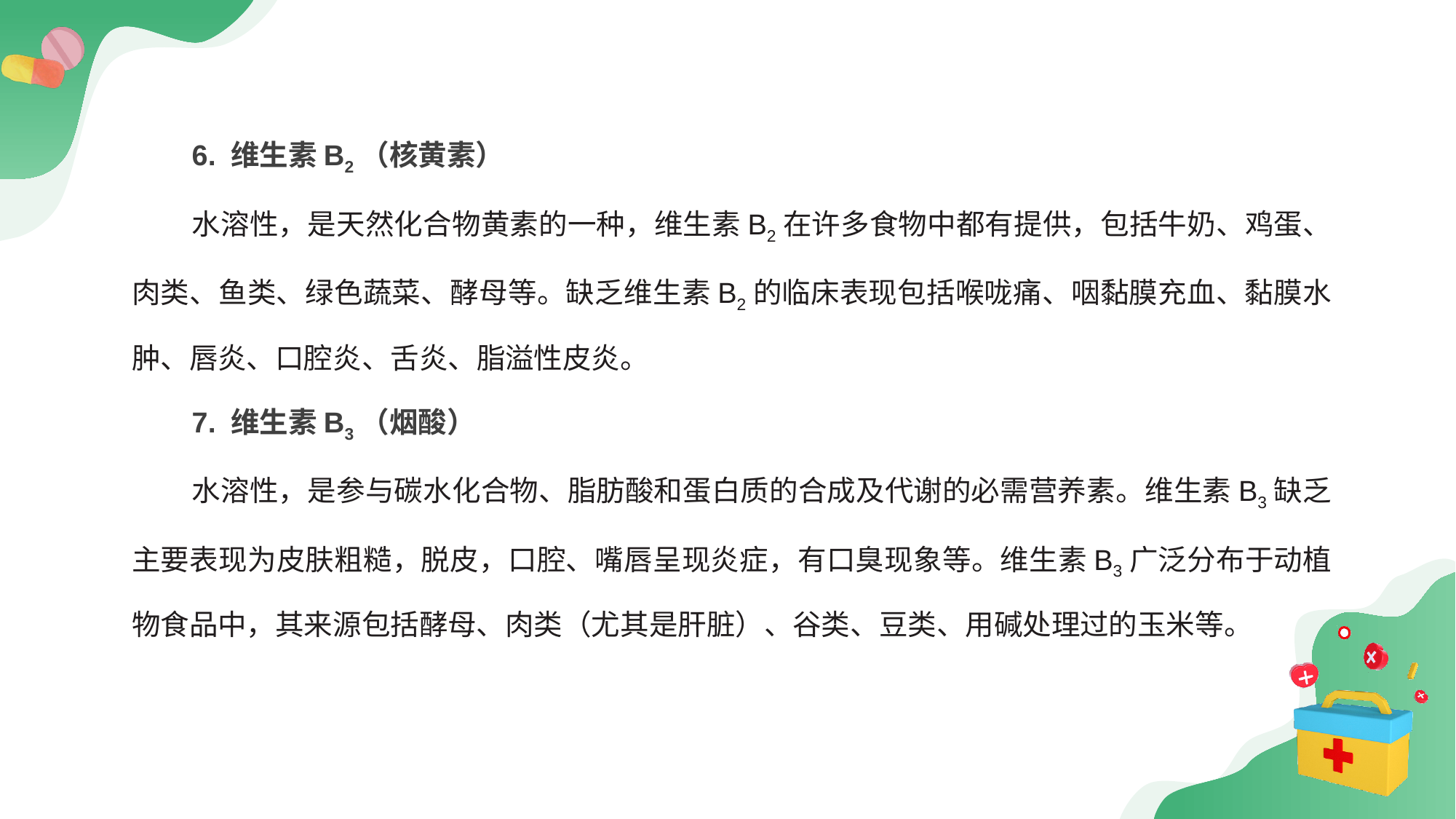

6. 维生素B2（核黄素）
水溶性，是天然化合物黄素的一种，维生素B2在许多食物中都有提供，包括牛奶、鸡蛋、肉类、鱼类、绿色蔬菜、酵母等。缺乏维生素B2的临床表现包括喉咙痛、咽黏膜充血、黏膜水肿、唇炎、口腔炎、舌炎、脂溢性皮炎。
7. 维生素B3（烟酸）
水溶性，是参与碳水化合物、脂肪酸和蛋白质的合成及代谢的必需营养素。维生素B3缺乏主要表现为皮肤粗糙，脱皮，口腔、嘴唇呈现炎症，有口臭现象等。维生素B3广泛分布于动植物食品中，其来源包括酵母、肉类（尤其是肝脏）、谷类、豆类、用碱处理过的玉米等。